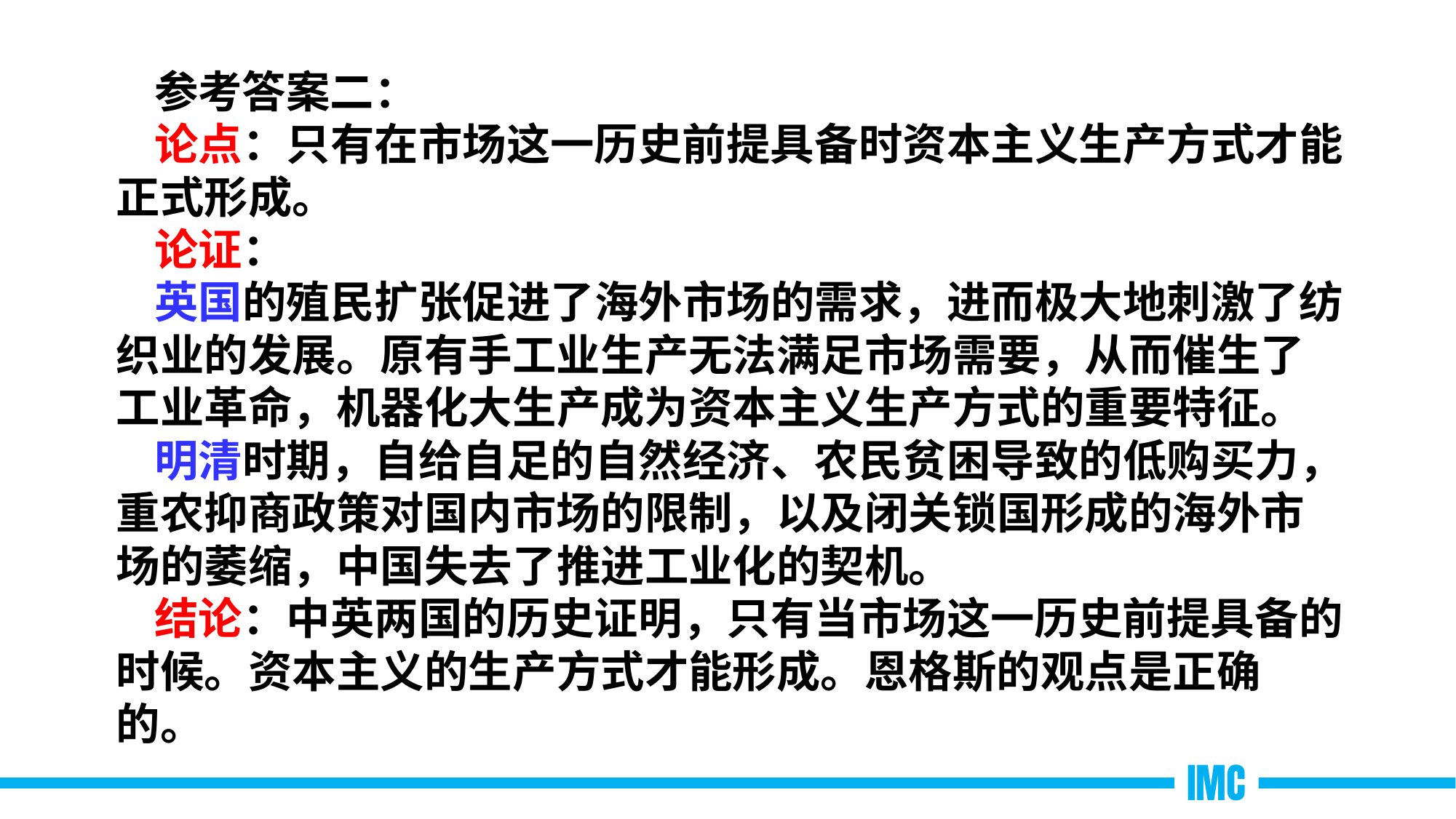

参考答案二：
论点：只有在市场这一历史前提具备时资本主义生产方式才能正式形成。
论证：
英国的殖民扩张促进了海外市场的需求，进而极大地刺激了纺织业的发展。原有手工业生产无法满足市场需要，从而催生了工业革命，机器化大生产成为资本主义生产方式的重要特征。
明清时期，自给自足的自然经济、农民贫困导致的低购买力，重农抑商政策对国内市场的限制，以及闭关锁国形成的海外市场的萎缩，中国失去了推进工业化的契机。
结论：中英两国的历史证明，只有当市场这一历史前提具备的时候。资本主义的生产方式才能形成。恩格斯的观点是正确的。